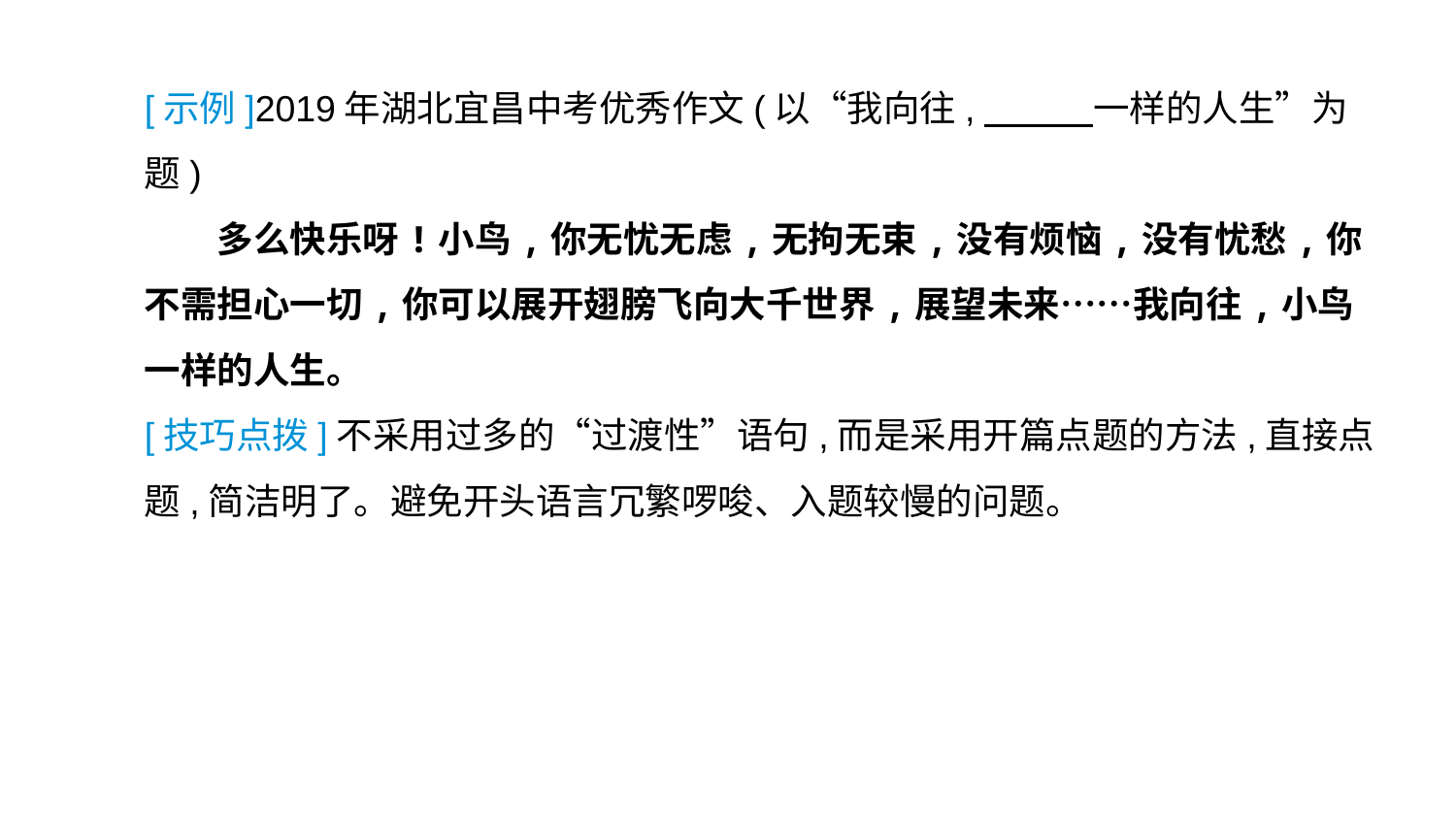

[示例]2019年湖北宜昌中考优秀作文(以“我向往,　　　一样的人生”为题)
　　多么快乐呀!小鸟,你无忧无虑,无拘无束,没有烦恼,没有忧愁,你不需担心一切,你可以展开翅膀飞向大千世界,展望未来……我向往,小鸟一样的人生。
[技巧点拨]不采用过多的“过渡性”语句,而是采用开篇点题的方法,直接点题,简洁明了。避免开头语言冗繁啰唆、入题较慢的问题。